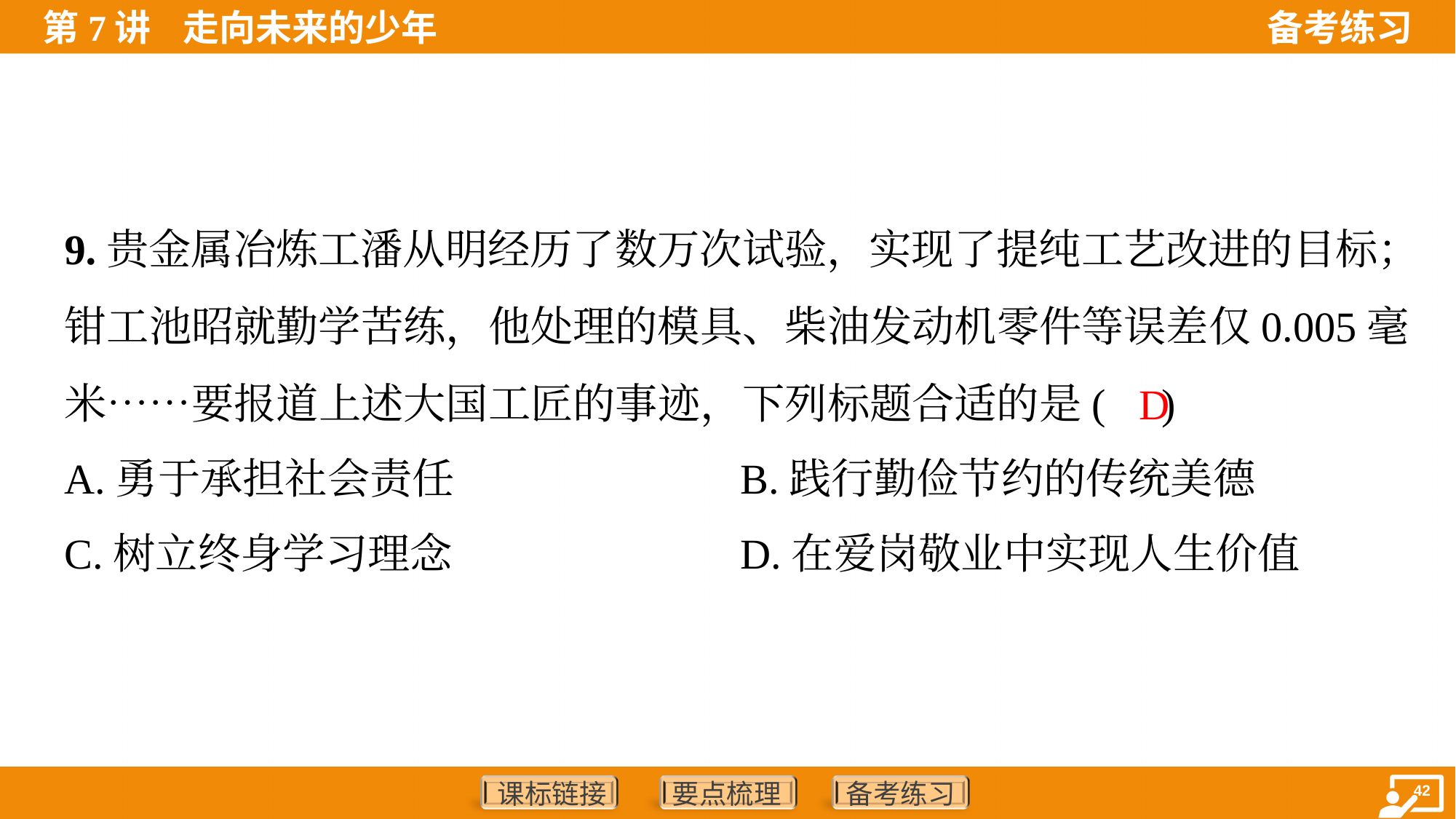

9.贵金属冶炼工潘从明经历了数万次试验，实现了提纯工艺改进的目标；
钳工池昭就勤学苦练，他处理的模具、柴油发动机零件等误差仅0.005毫
米……要报道上述大国工匠的事迹，下列标题合适的是(     )
D
A.勇于承担社会责任	B.践行勤俭节约的传统美德
C.树立终身学习理念	D.在爱岗敬业中实现人生价值